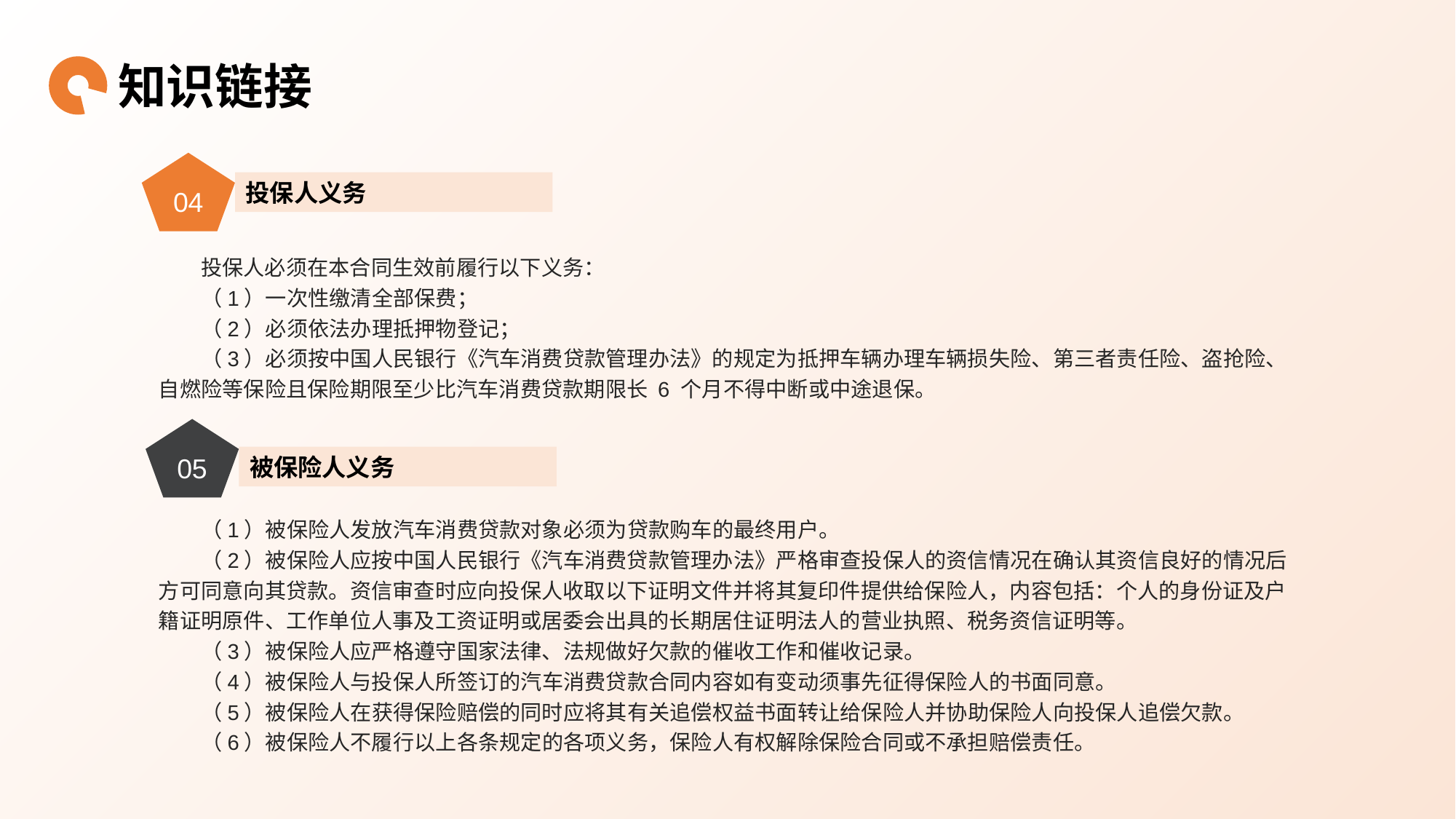

知识链接

04
投保人义务
投保人必须在本合同生效前履行以下义务：
（1）一次性缴清全部保费；
（2）必须依法办理抵押物登记；
（3）必须按中国人民银行《汽车消费贷款管理办法》的规定为抵押车辆办理车辆损失险、第三者责任险、盗抢险、自燃险等保险且保险期限至少比汽车消费贷款期限长 6 个月不得中断或中途退保。
05
被保险人义务
（1）被保险人发放汽车消费贷款对象必须为贷款购车的最终用户。
（2）被保险人应按中国人民银行《汽车消费贷款管理办法》严格审查投保人的资信情况在确认其资信良好的情况后方可同意向其贷款。资信审查时应向投保人收取以下证明文件并将其复印件提供给保险人，内容包括：个人的身份证及户籍证明原件、工作单位人事及工资证明或居委会出具的长期居住证明法人的营业执照、税务资信证明等。
（3）被保险人应严格遵守国家法律、法规做好欠款的催收工作和催收记录。
（4）被保险人与投保人所签订的汽车消费贷款合同内容如有变动须事先征得保险人的书面同意。
（5）被保险人在获得保险赔偿的同时应将其有关追偿权益书面转让给保险人并协助保险人向投保人追偿欠款。
（6）被保险人不履行以上各条规定的各项义务，保险人有权解除保险合同或不承担赔偿责任。